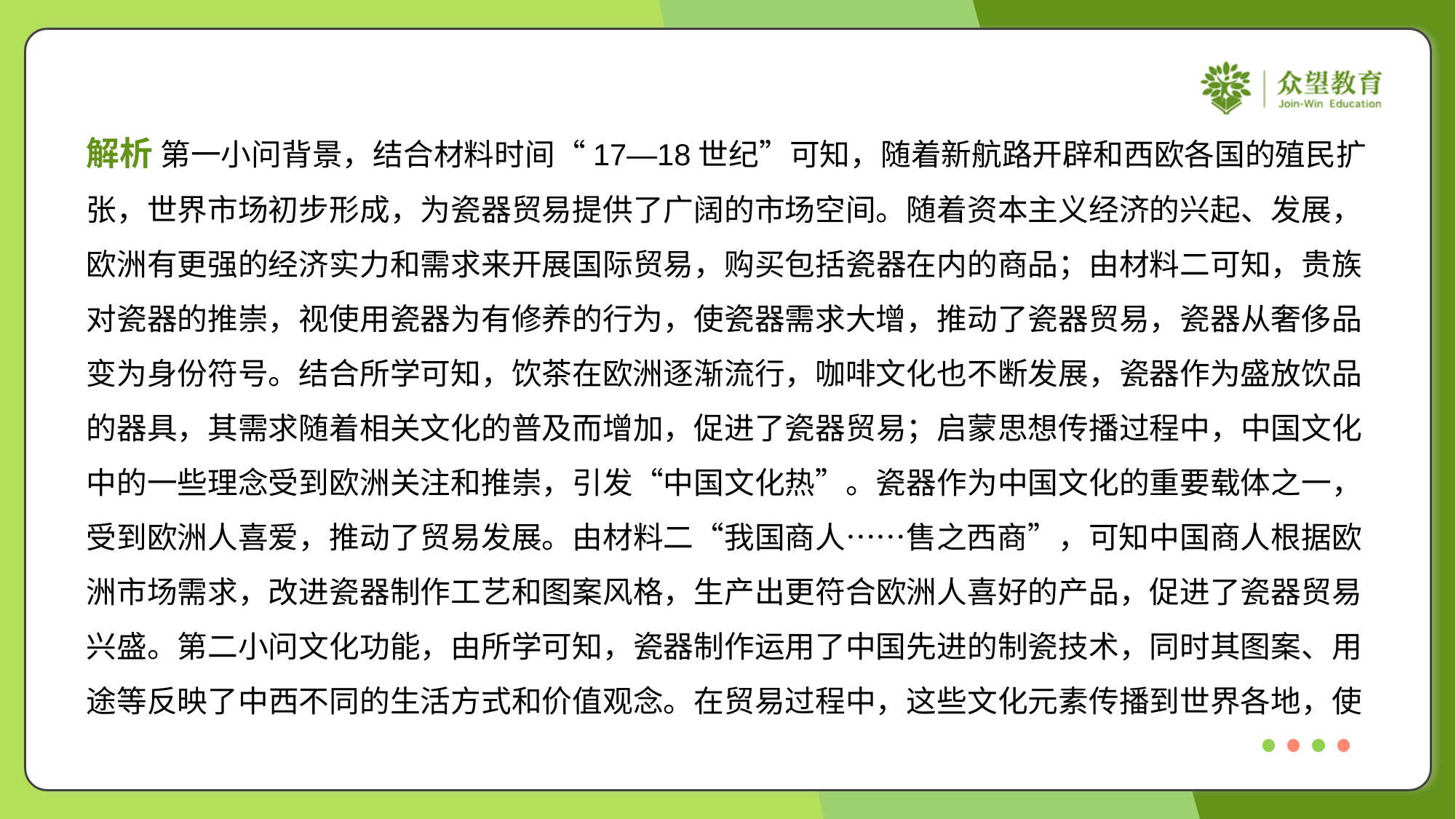

解析 第一小问背景，结合材料时间“17—18世纪”可知，随着新航路开辟和西欧各国的殖民扩
张，世界市场初步形成，为瓷器贸易提供了广阔的市场空间。随着资本主义经济的兴起、发展，
欧洲有更强的经济实力和需求来开展国际贸易，购买包括瓷器在内的商品；由材料二可知，贵族
对瓷器的推崇，视使用瓷器为有修养的行为，使瓷器需求大增，推动了瓷器贸易，瓷器从奢侈品
变为身份符号。结合所学可知，饮茶在欧洲逐渐流行，咖啡文化也不断发展，瓷器作为盛放饮品
的器具，其需求随着相关文化的普及而增加，促进了瓷器贸易；启蒙思想传播过程中，中国文化
中的一些理念受到欧洲关注和推崇，引发“中国文化热”。瓷器作为中国文化的重要载体之一，
受到欧洲人喜爱，推动了贸易发展。由材料二“我国商人……售之西商”，可知中国商人根据欧
洲市场需求，改进瓷器制作工艺和图案风格，生产出更符合欧洲人喜好的产品，促进了瓷器贸易
兴盛。第二小问文化功能，由所学可知，瓷器制作运用了中国先进的制瓷技术，同时其图案、用
途等反映了中西不同的生活方式和价值观念。在贸易过程中，这些文化元素传播到世界各地，使